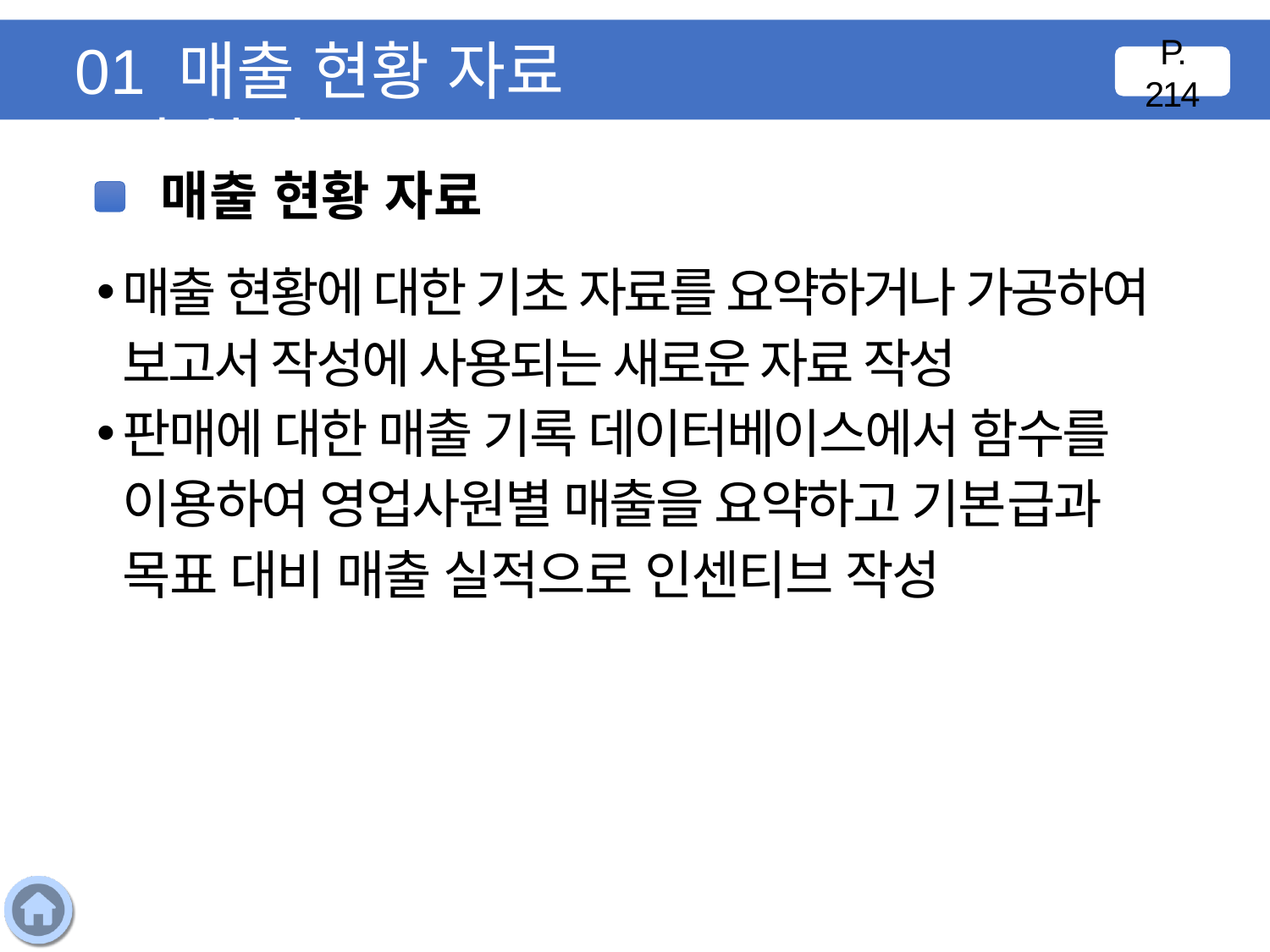

01 매출 현황 자료 구축하기
P. 214
매출 현황 자료

매출 현황에 대한 기초 자료를 요약하거나 가공하여 보고서 작성에 사용되는 새로운 자료 작성
판매에 대한 매출 기록 데이터베이스에서 함수를 이용하여 영업사원별 매출을 요약하고 기본급과 목표 대비 매출 실적으로 인센티브 작성